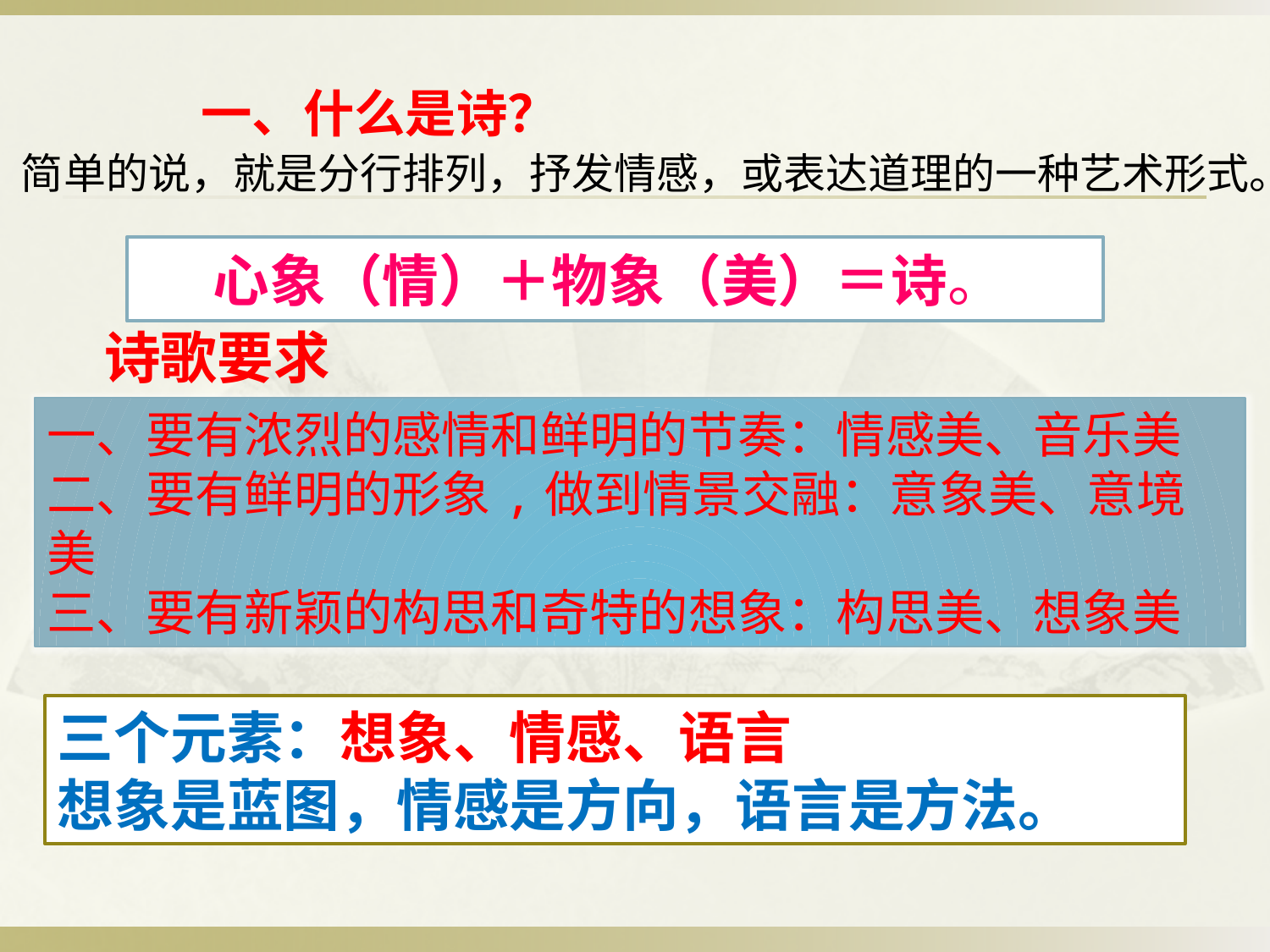

# 一、什么是诗？
简单的说，就是分行排列，抒发情感，或表达道理的一种艺术形式。
心象（情）＋物象（美）＝诗。
诗歌要求
一、要有浓烈的感情和鲜明的节奏：情感美、音乐美
二、要有鲜明的形象,做到情景交融：意象美、意境美
三、要有新颖的构思和奇特的想象：构思美、想象美
三个元素：想象、情感、语言
想象是蓝图，情感是方向，语言是方法。